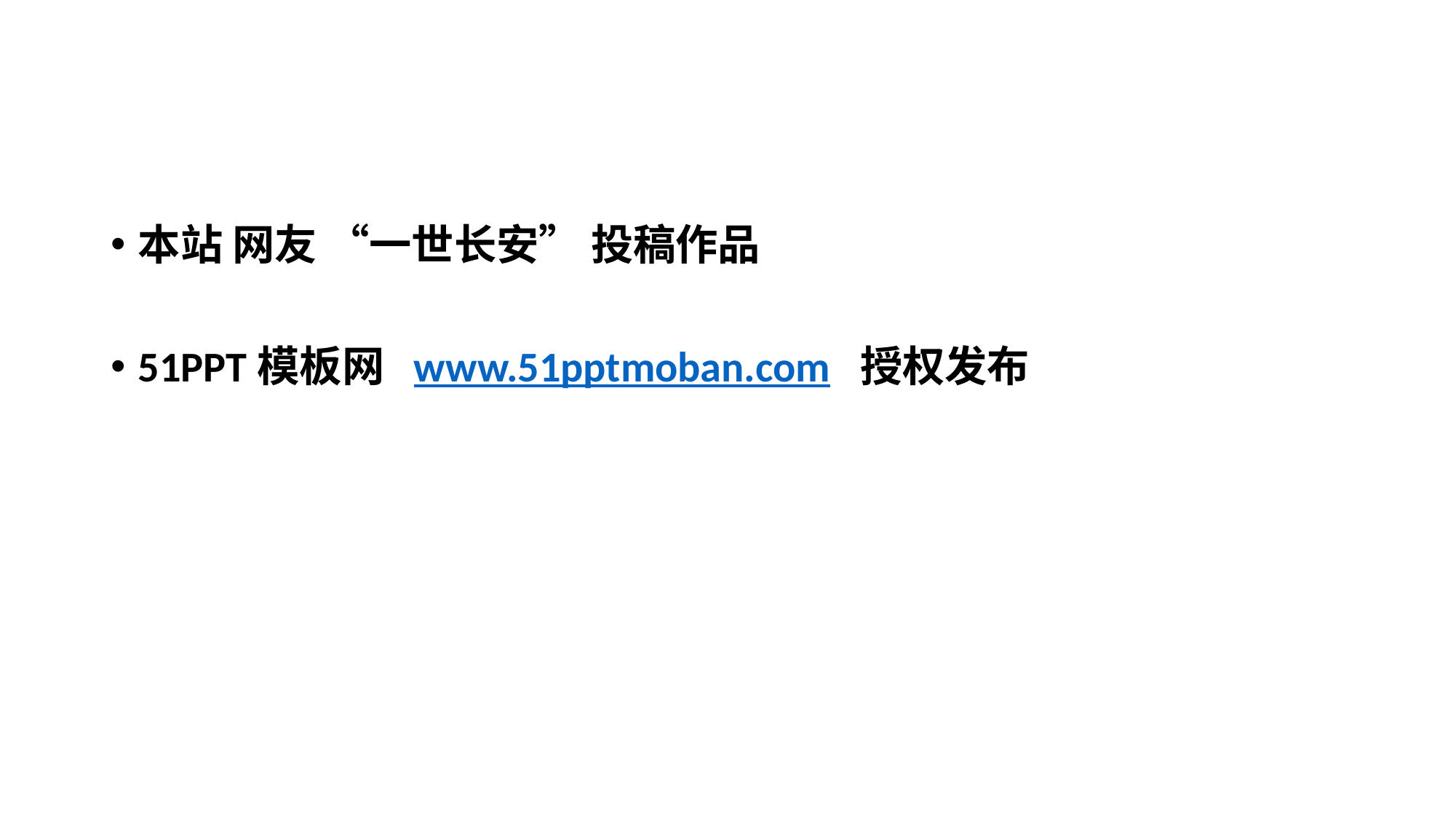

#
本站 网友 “一世长安” 投稿作品

51PPT模板网  www.51pptmoban.com  授权发布